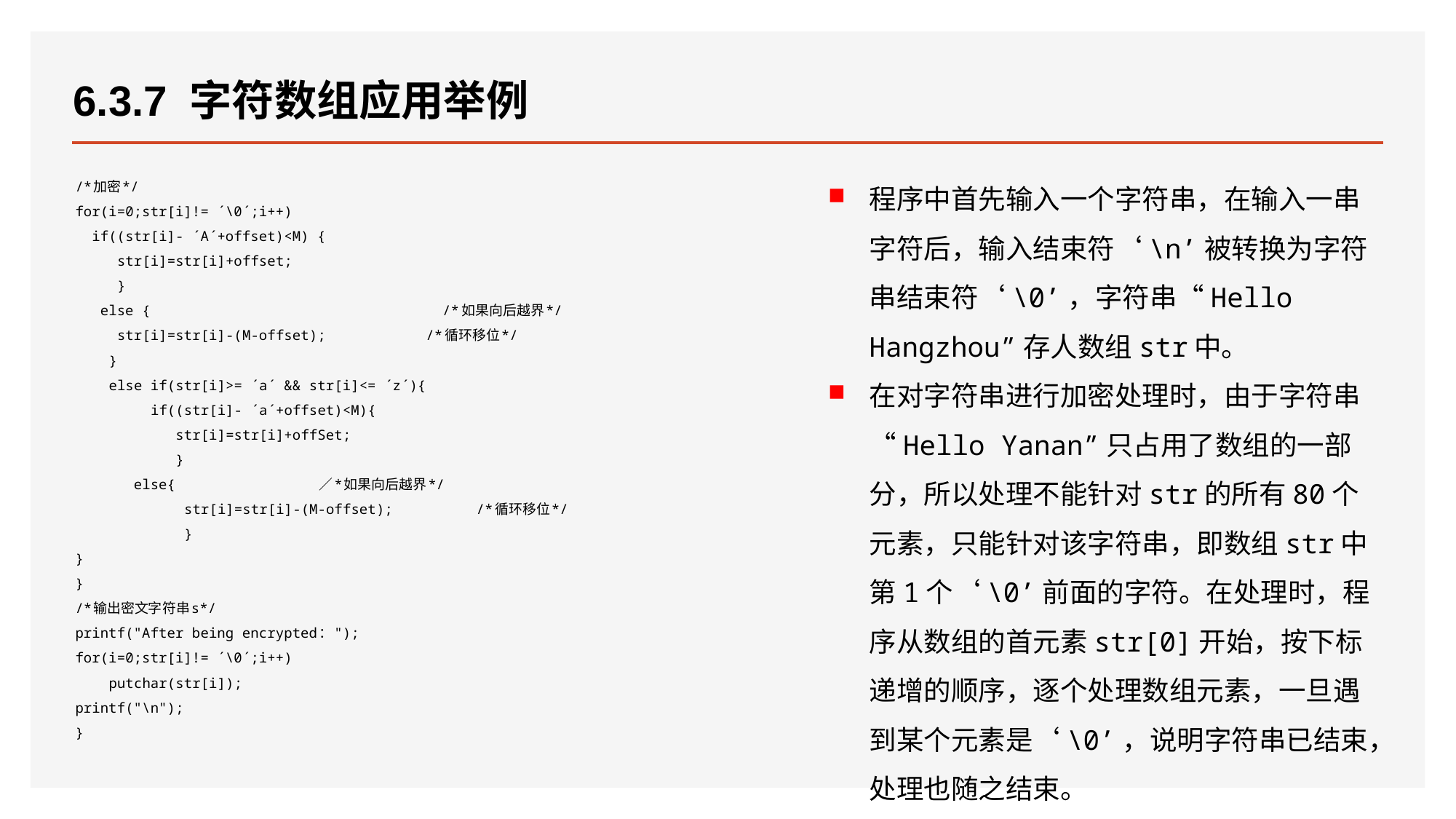

# 6.3.7 字符数组应用举例
程序中首先输入一个字符串，在输入一串字符后，输入结束符‘\n’被转换为字符串结束符‘\0’，字符串“Hello Hangzhou”存人数组str中。
在对字符串进行加密处理时，由于字符串“Hello Yanan”只占用了数组的一部分，所以处理不能针对str的所有80个元素，只能针对该字符串，即数组str中第1个‘\0’前面的字符。在处理时，程序从数组的首元素str[0]开始，按下标递增的顺序，逐个处理数组元素，一旦遇到某个元素是‘\0’，说明字符串已结束，处理也随之结束。
/*加密*/
for(i=0;str[i]!= ´\0´;i++)
  if((str[i]- ´A´+offset)<M) {
     str[i]=str[i]+offset;
     }
   else {                                   /*如果向后越界*/
     str[i]=str[i]-(M-offset);            /*循环移位*/
    }
    else if(str[i]>= ´a´ && str[i]<= ´z´){
         if((str[i]- ´a´+offset)<M){
            str[i]=str[i]+offSet;
            }
       else{                 ／*如果向后越界*/
             str[i]=str[i]-(M-offset);          /*循环移位*/
             }
}
}
/*输出密文字符串s*/
printf("After being encrypted：");
for(i=0;str[i]!= ´\0´;i++)
    putchar(str[i]);
printf("\n");
}